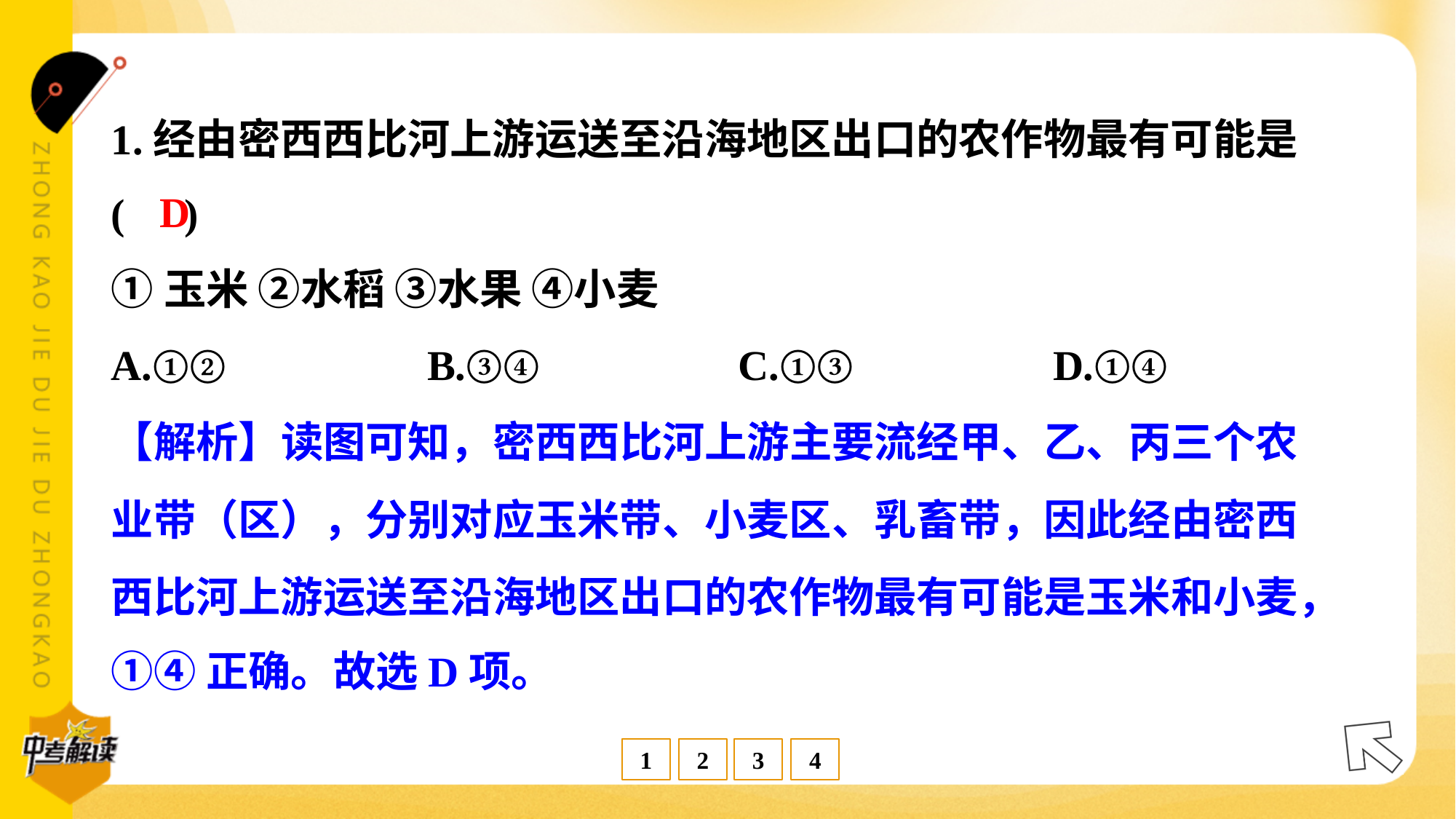

1.经由密西西比河上游运送至沿海地区出口的农作物最有可能是
(     )
D
①玉米 ②水稻 ③水果 ④小麦
A.①②	B.③④	C.①③	D.①④
【解析】读图可知，密西西比河上游主要流经甲、乙、丙三个农
业带（区），分别对应玉米带、小麦区、乳畜带，因此经由密西
西比河上游运送至沿海地区出口的农作物最有可能是玉米和小麦，
①④正确。故选D项。